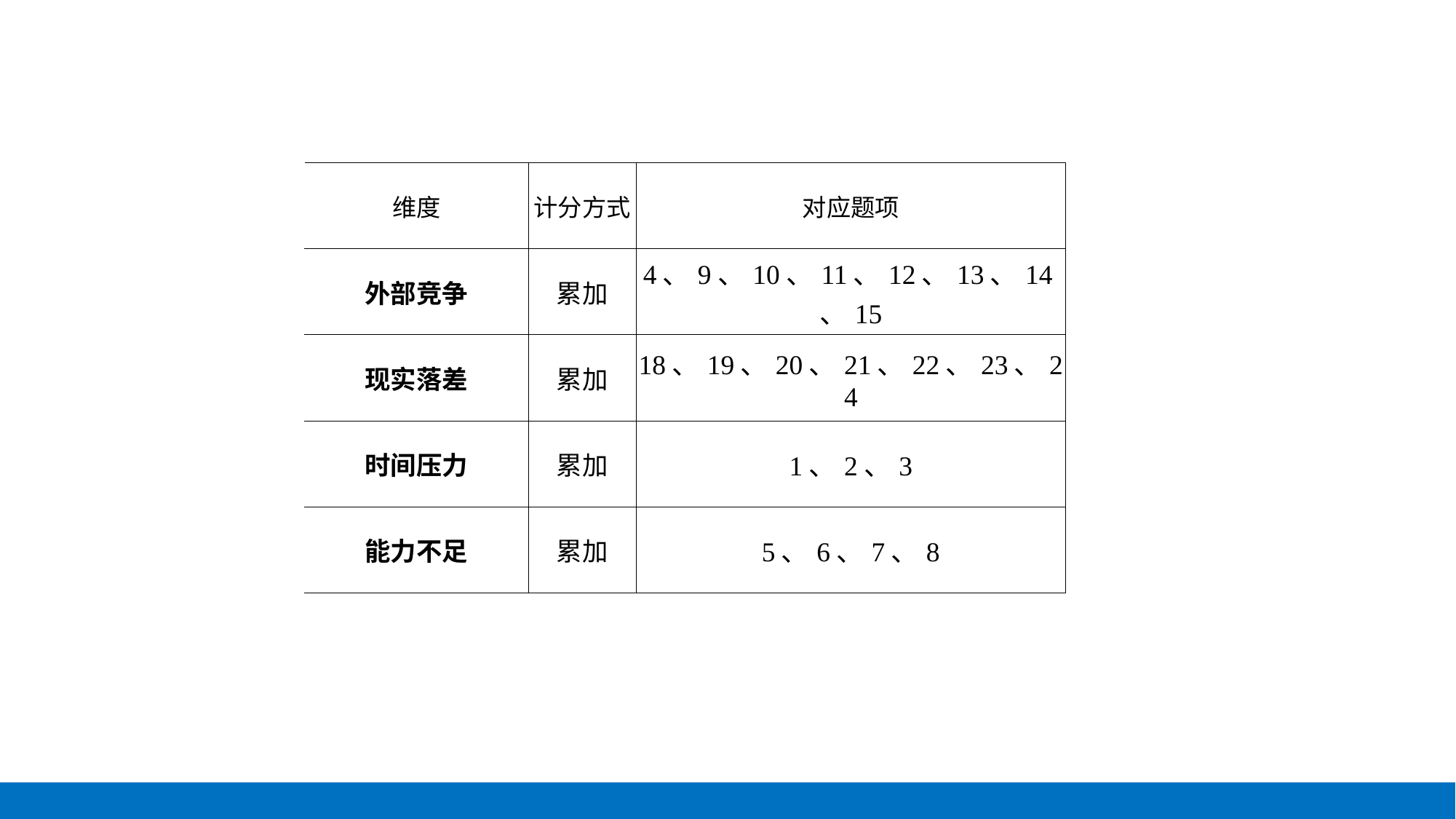

| 维度 | 计分方式 | 对应题项 |
| --- | --- | --- |
| 外部竞争 | 累加 | 4、9、10、11、12、13、14、15 |
| 现实落差 | 累加 | 18、19、20、21、22、23、24 |
| 时间压力 | 累加 | 1、2、3 |
| 能力不足 | 累加 | 5、6、7、8 |